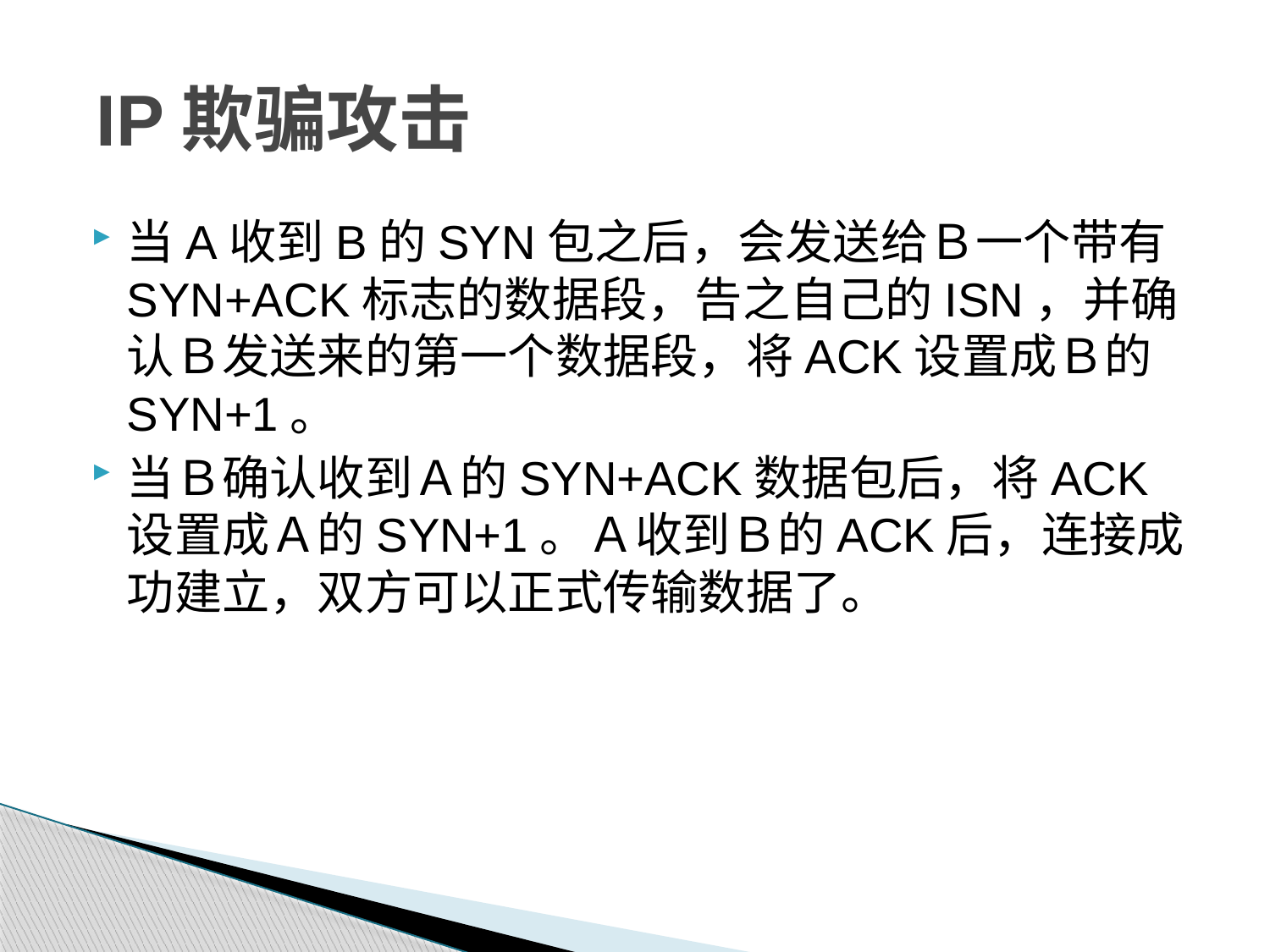

# IP欺骗攻击
当A收到B的SYN包之后，会发送给Ｂ一个带有SYN+ACK标志的数据段，告之自己的ISN，并确认Ｂ发送来的第一个数据段，将ACK设置成Ｂ的SYN+1。
当Ｂ确认收到Ａ的SYN+ACK数据包后，将ACK设置成Ａ的SYN+1。Ａ收到Ｂ的ACK后，连接成功建立，双方可以正式传输数据了。